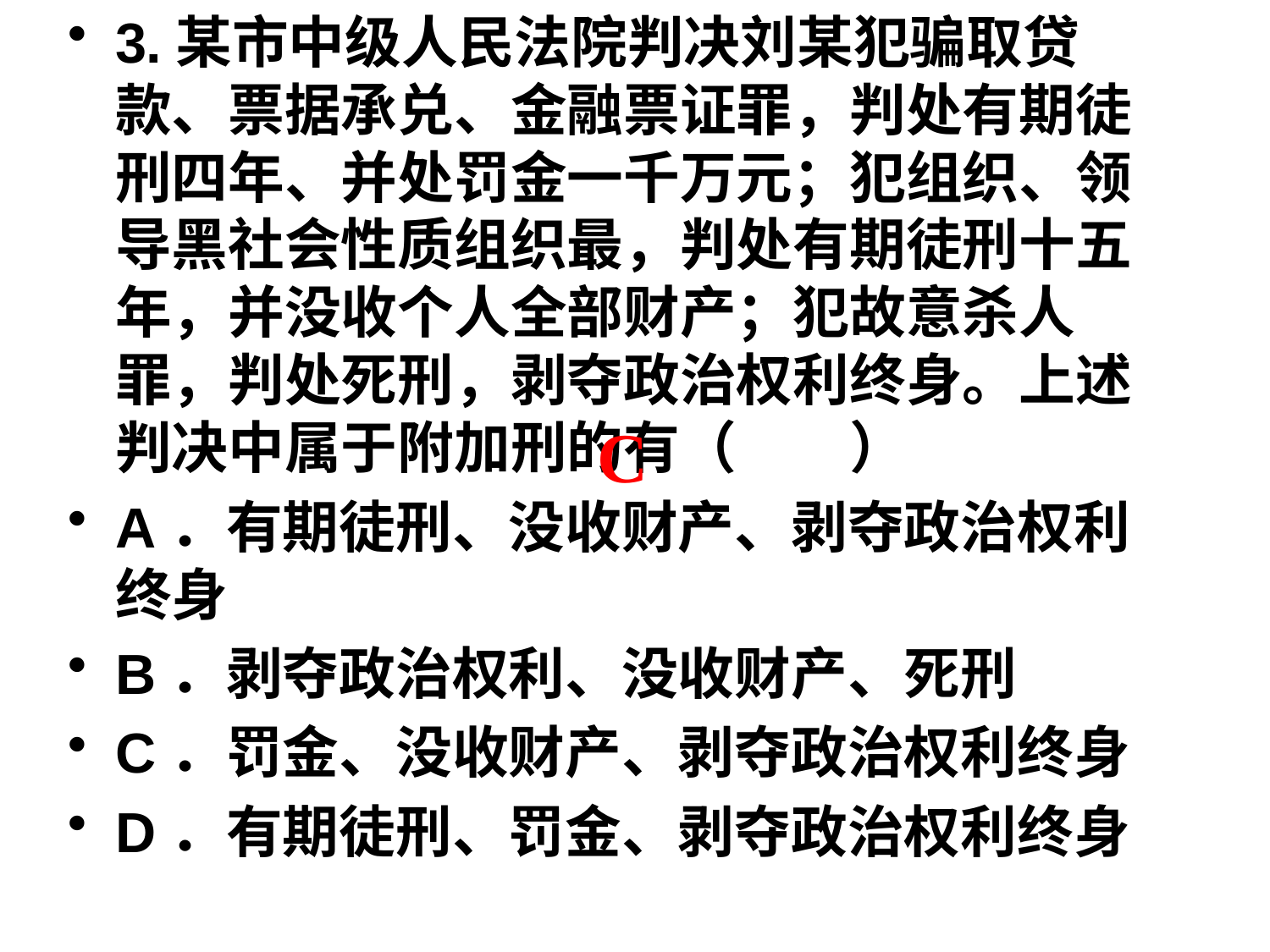

3.某市中级人民法院判决刘某犯骗取贷款、票据承兑、金融票证罪，判处有期徒刑四年、并处罚金一千万元；犯组织、领导黑社会性质组织最，判处有期徒刑十五年，并没收个人全部财产；犯故意杀人罪，判处死刑，剥夺政治权利终身。上述判决中属于附加刑的有（　　）
A．有期徒刑、没收财产、剥夺政治权利终身
B．剥夺政治权利、没收财产、死刑
C．罚金、没收财产、剥夺政治权利终身
D．有期徒刑、罚金、剥夺政治权利终身

C